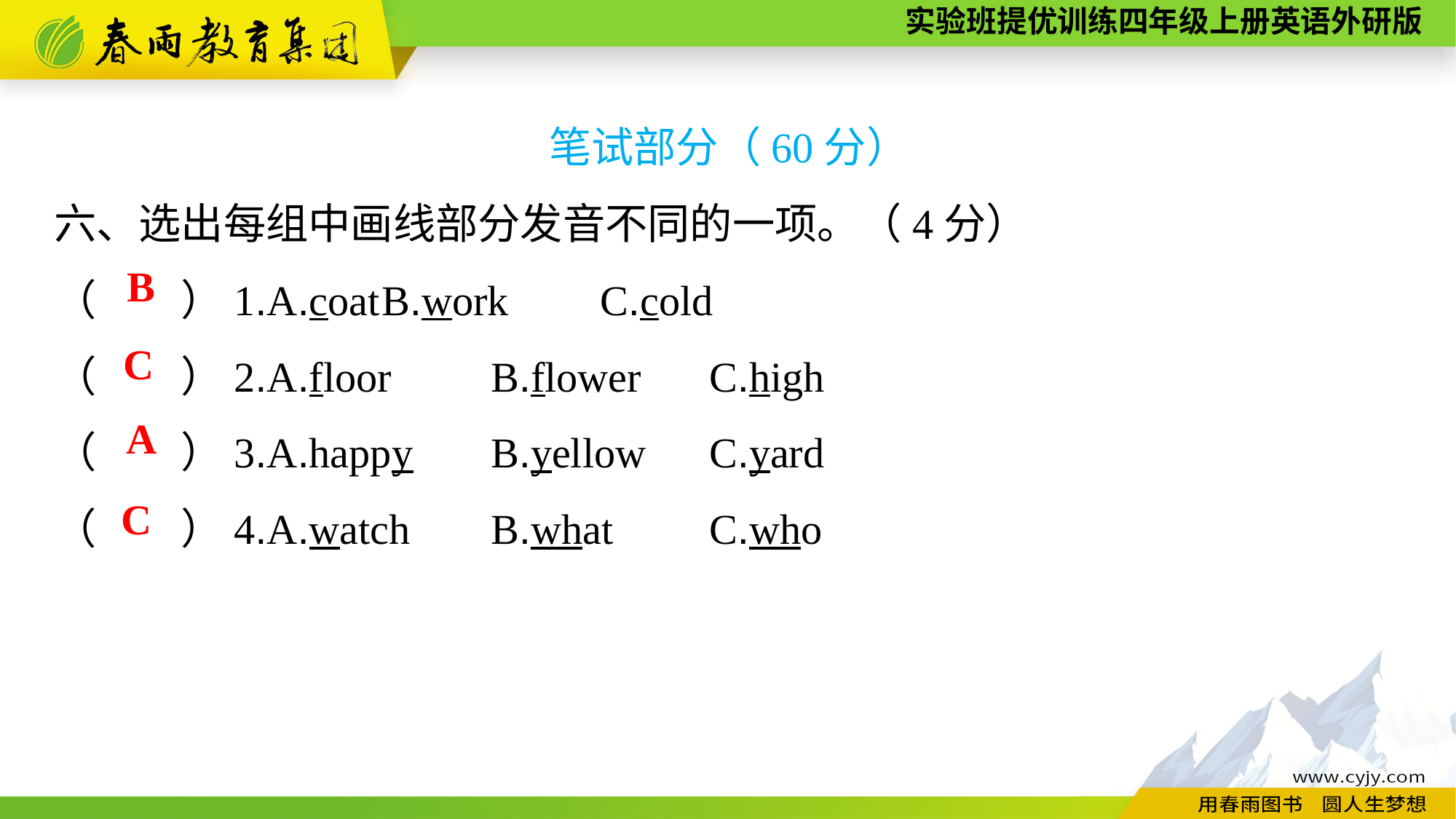

笔试部分（60分）
六、选出每组中画线部分发音不同的一项。（4分）
（　　）1.A.coat	B.work	C.cold
（　　）2.A.floor	B.flower	C.high
（　　）3.A.happy	B.yellow	C.yard
（　　）4.A.watch	B.what	C.who
B
C
A
C